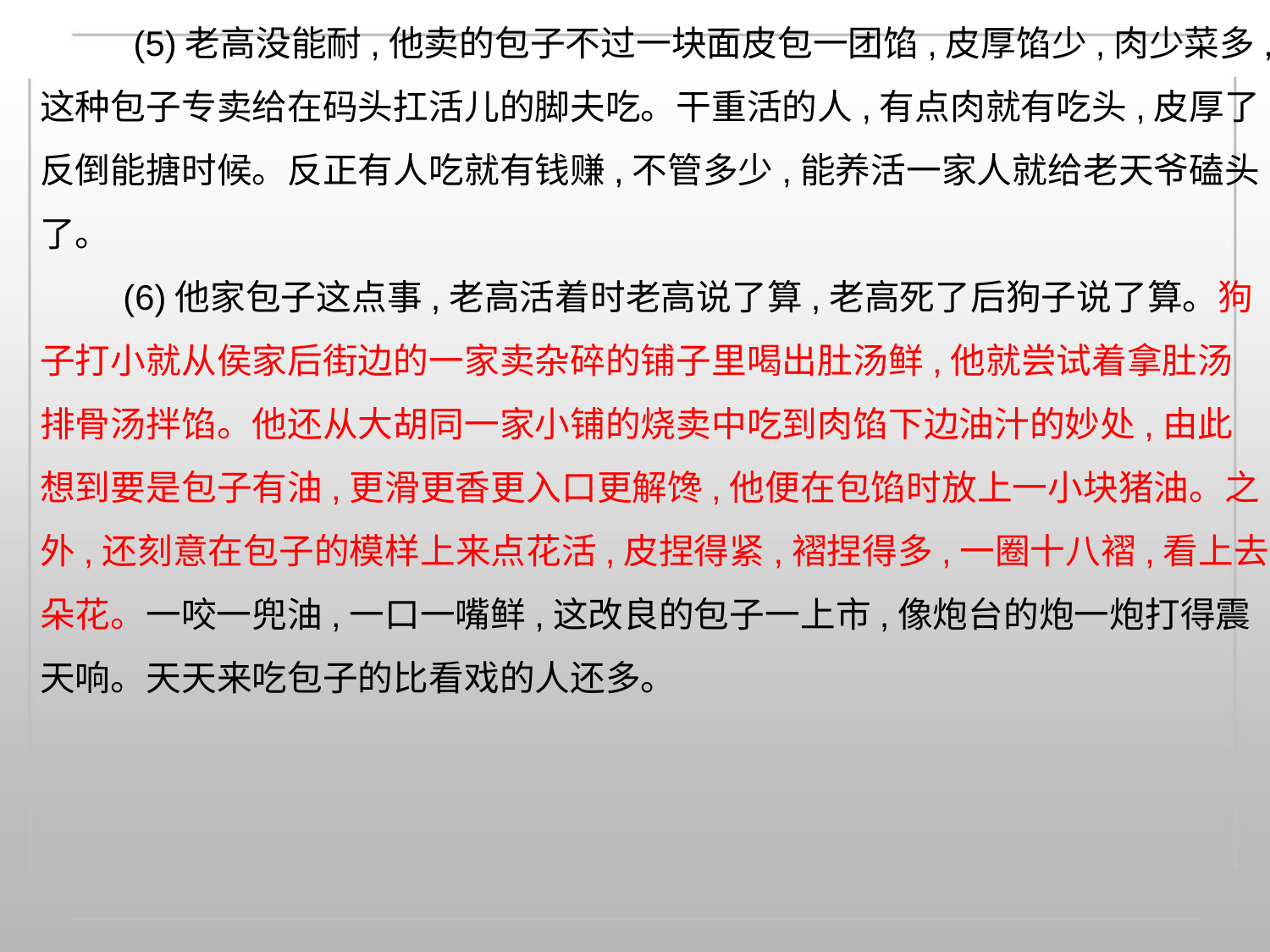

(5)老高没能耐,他卖的包子不过一块面皮包一团馅,皮厚馅少,肉少菜多,
这种包子专卖给在码头扛活儿的脚夫吃。干重活的人,有点肉就有吃头,皮厚了
反倒能搪时候。反正有人吃就有钱赚,不管多少,能养活一家人就给老天爷磕头
了。
(6)他家包子这点事,老高活着时老高说了算,老高死了后狗子说了算。狗
子打小就从侯家后街边的一家卖杂碎的铺子里喝出肚汤鲜,他就尝试着拿肚汤
排骨汤拌馅。他还从大胡同一家小铺的烧卖中吃到肉馅下边油汁的妙处,由此
想到要是包子有油,更滑更香更入口更解馋,他便在包馅时放上一小块猪油。之
外,还刻意在包子的模样上来点花活,皮捏得紧,褶捏得多,一圈十八褶,看上去像
朵花。一咬一兜油,一口一嘴鲜,这改良的包子一上市,像炮台的炮一炮打得震
天响。天天来吃包子的比看戏的人还多。